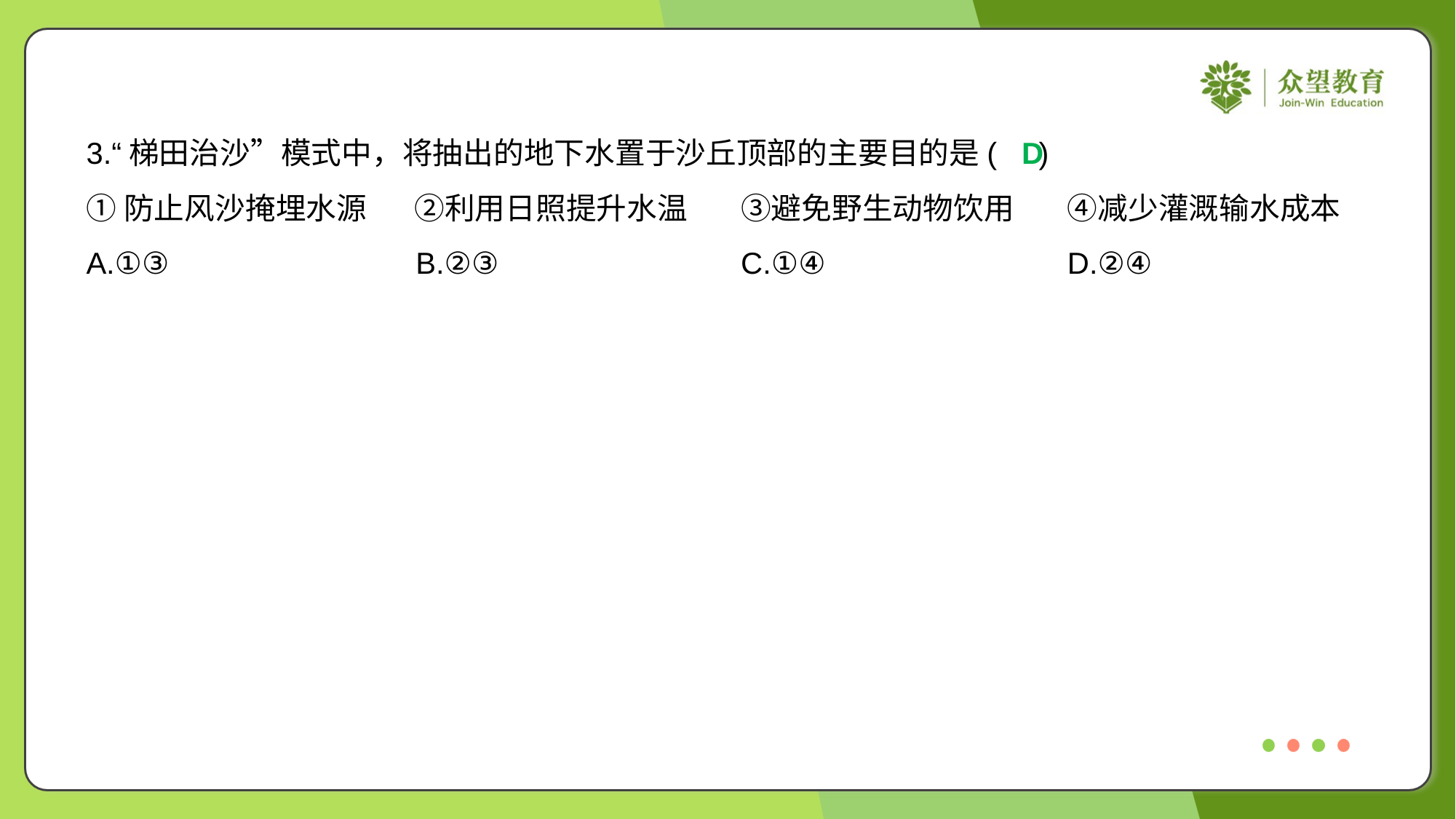

3.“梯田治沙”模式中，将抽出的地下水置于沙丘顶部的主要目的是(     )
D
①防止风沙掩埋水源	②利用日照提升水温	③避免野生动物饮用	④减少灌溉输水成本
A.①③	B.②③	C.①④	D.②④